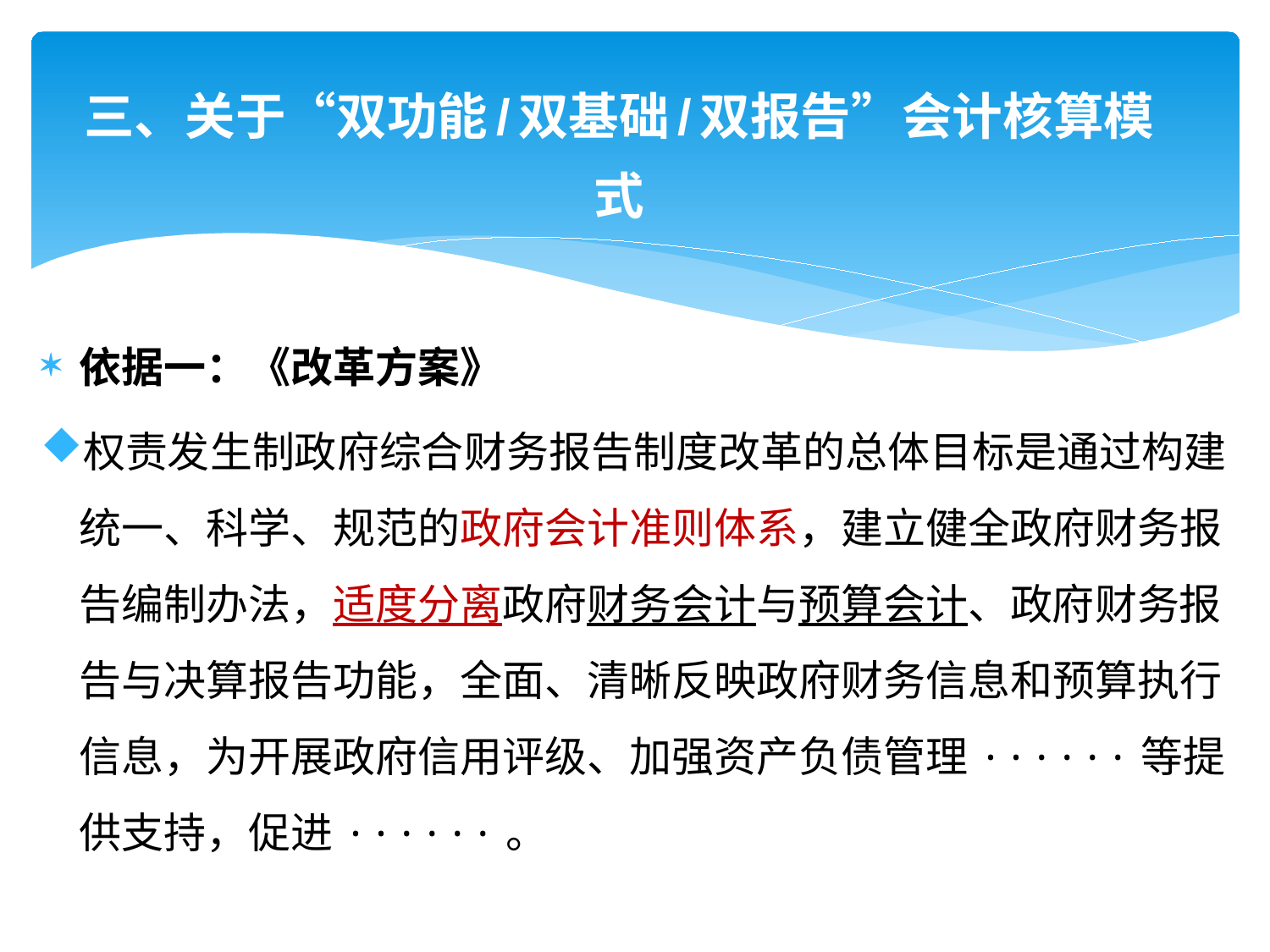

# 三、关于“双功能/双基础/双报告”会计核算模式
依据一：《改革方案》
权责发生制政府综合财务报告制度改革的总体目标是通过构建统一、科学、规范的政府会计准则体系，建立健全政府财务报告编制办法，适度分离政府财务会计与预算会计、政府财务报告与决算报告功能，全面、清晰反映政府财务信息和预算执行信息，为开展政府信用评级、加强资产负债管理······等提供支持，促进······。